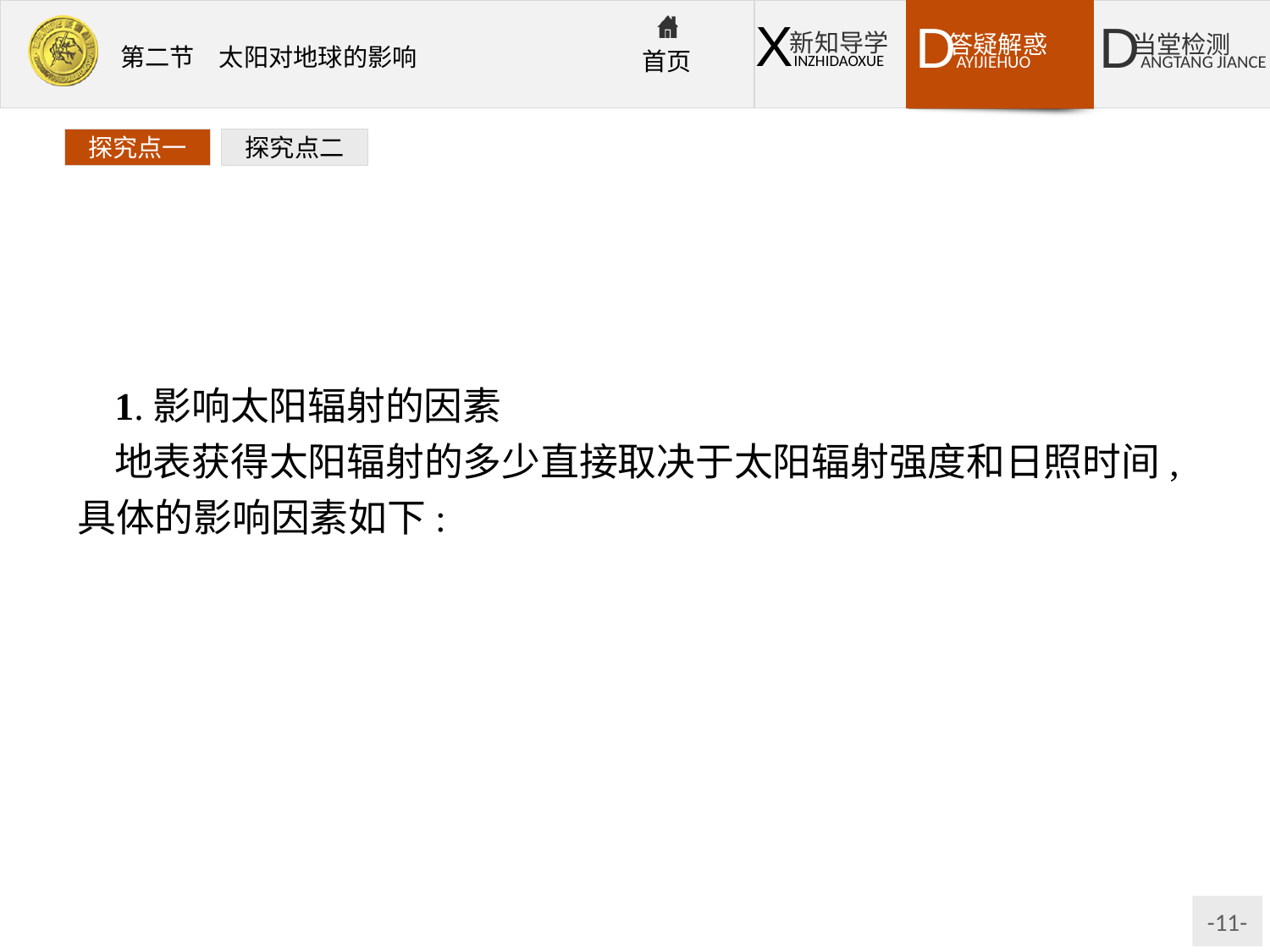

探究点一
探究点二
1.影响太阳辐射的因素
地表获得太阳辐射的多少直接取决于太阳辐射强度和日照时间,具体的影响因素如下: